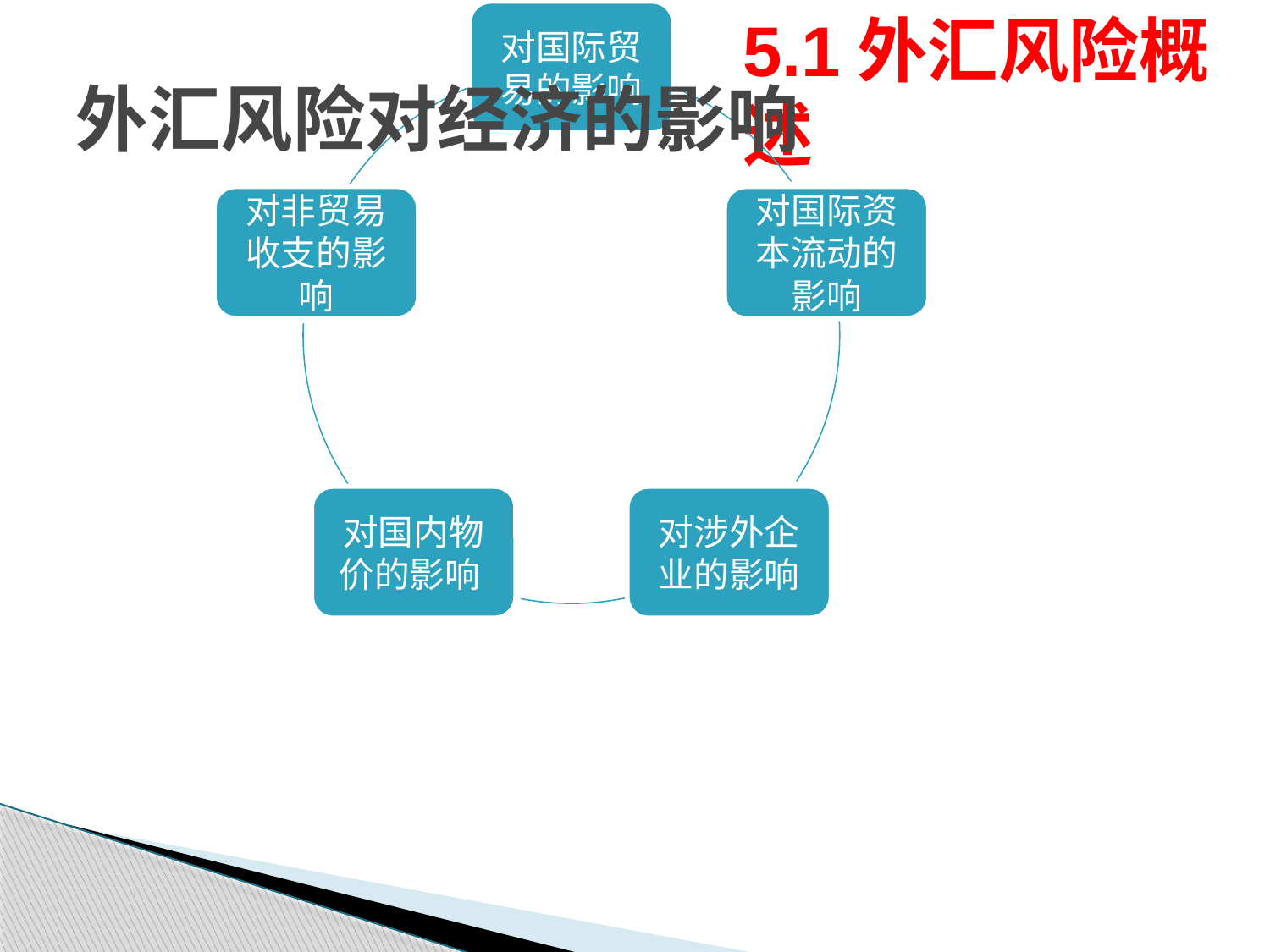

# 外汇风险对经济的影响
对国际贸易的影响
对国际资本流动的影响
对涉外企业的影响
对国内物价的影响
对非贸易收支的影响